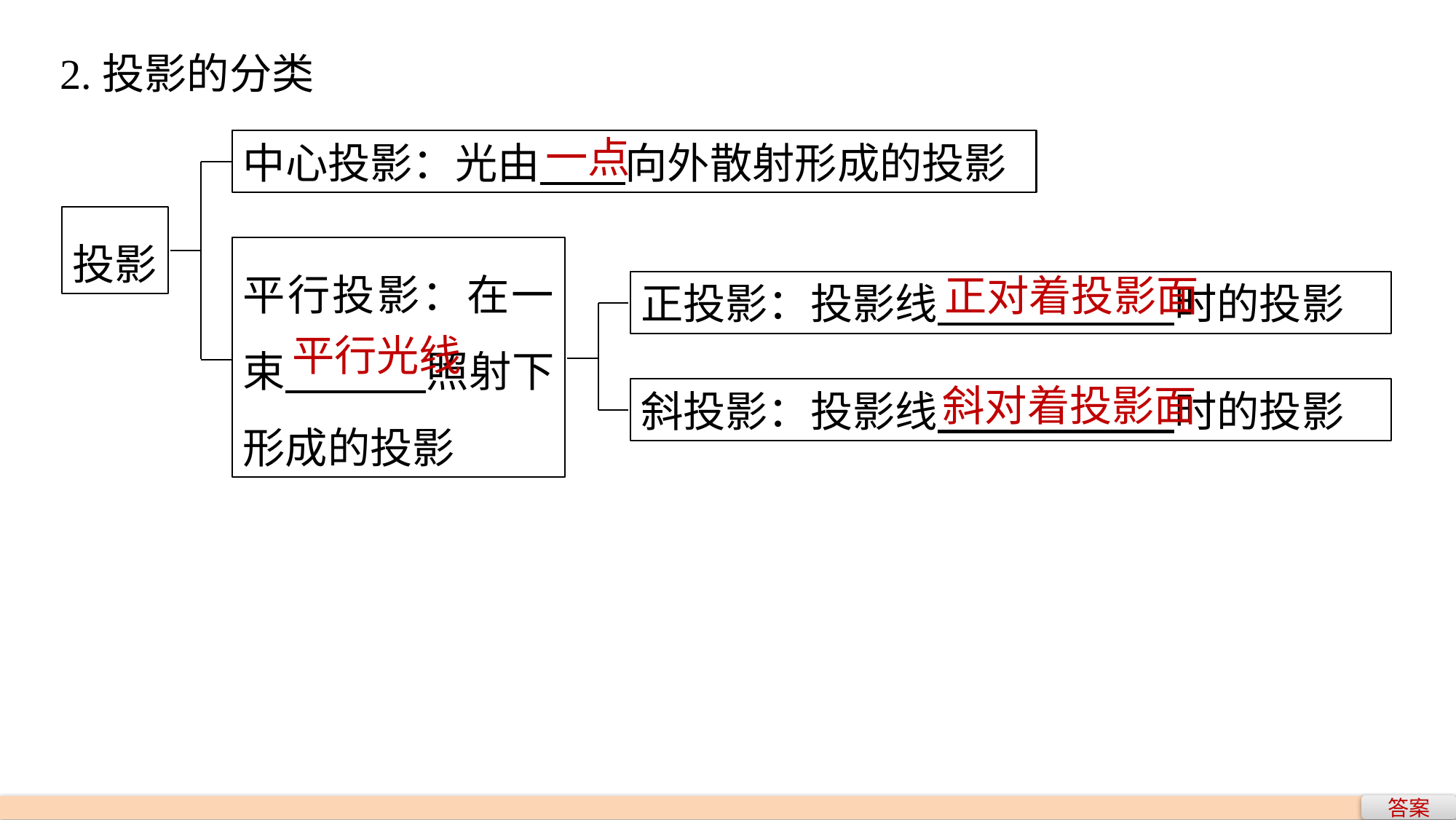

2.投影的分类
一点
中心投影：光由         向外散射形成的投影
投影
平行投影：在一束              照射下形成的投影
正投影：投影线                         时的投影
斜投影：投影线                         时的投影
正对着投影面
平行光线
斜对着投影面
答案